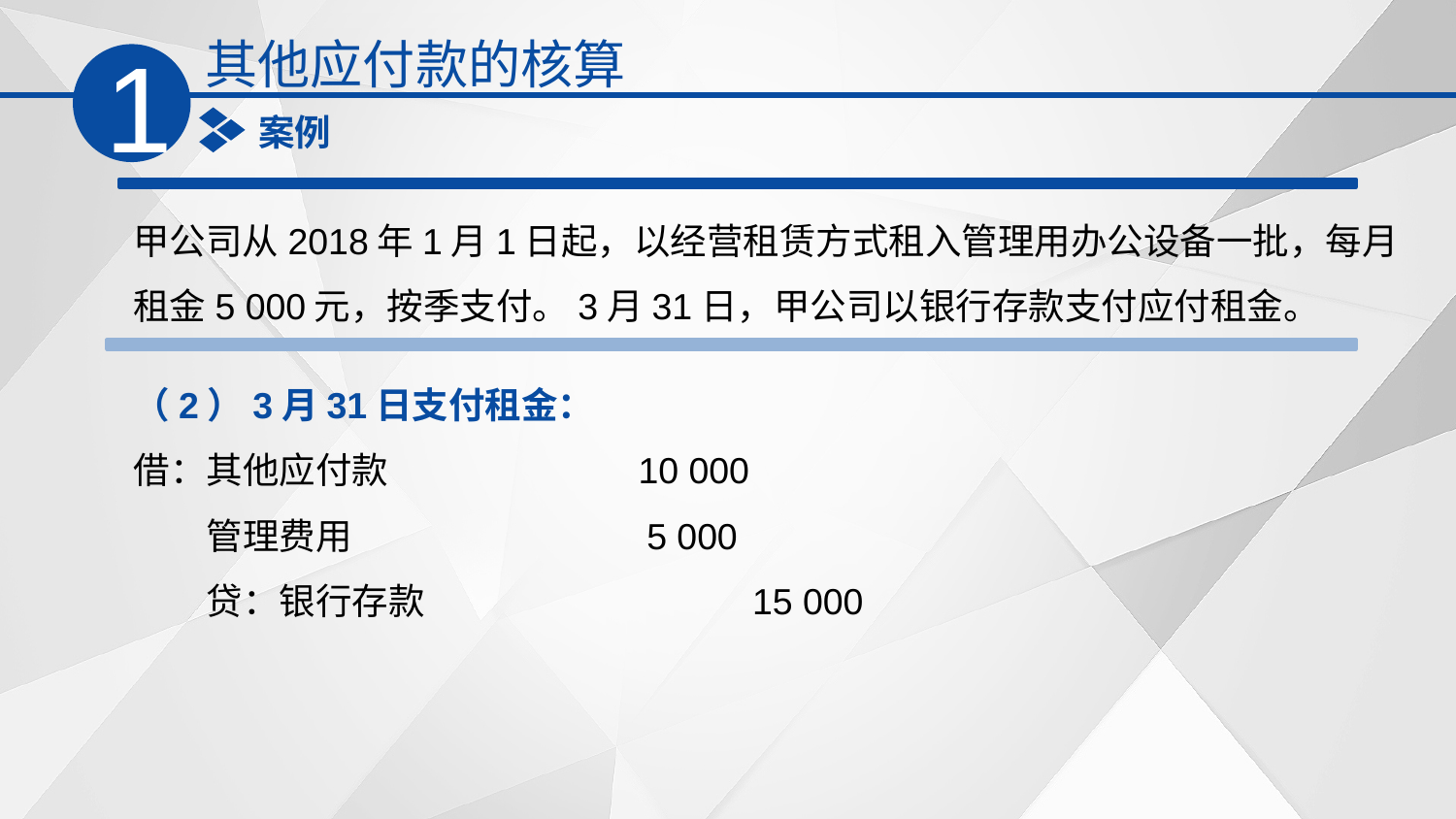

其他应付款的核算
1

案例

甲公司从2018年1月1日起，以经营租赁方式租入管理用办公设备一批，每月租金5 000元，按季支付。3月31日，甲公司以银行存款支付应付租金。

（2）3月31日支付租金：
借：其他应付款　　　                10 000
　　管理费用　　　  　               5 000
　　贷：银行存款　　　　                     15 000